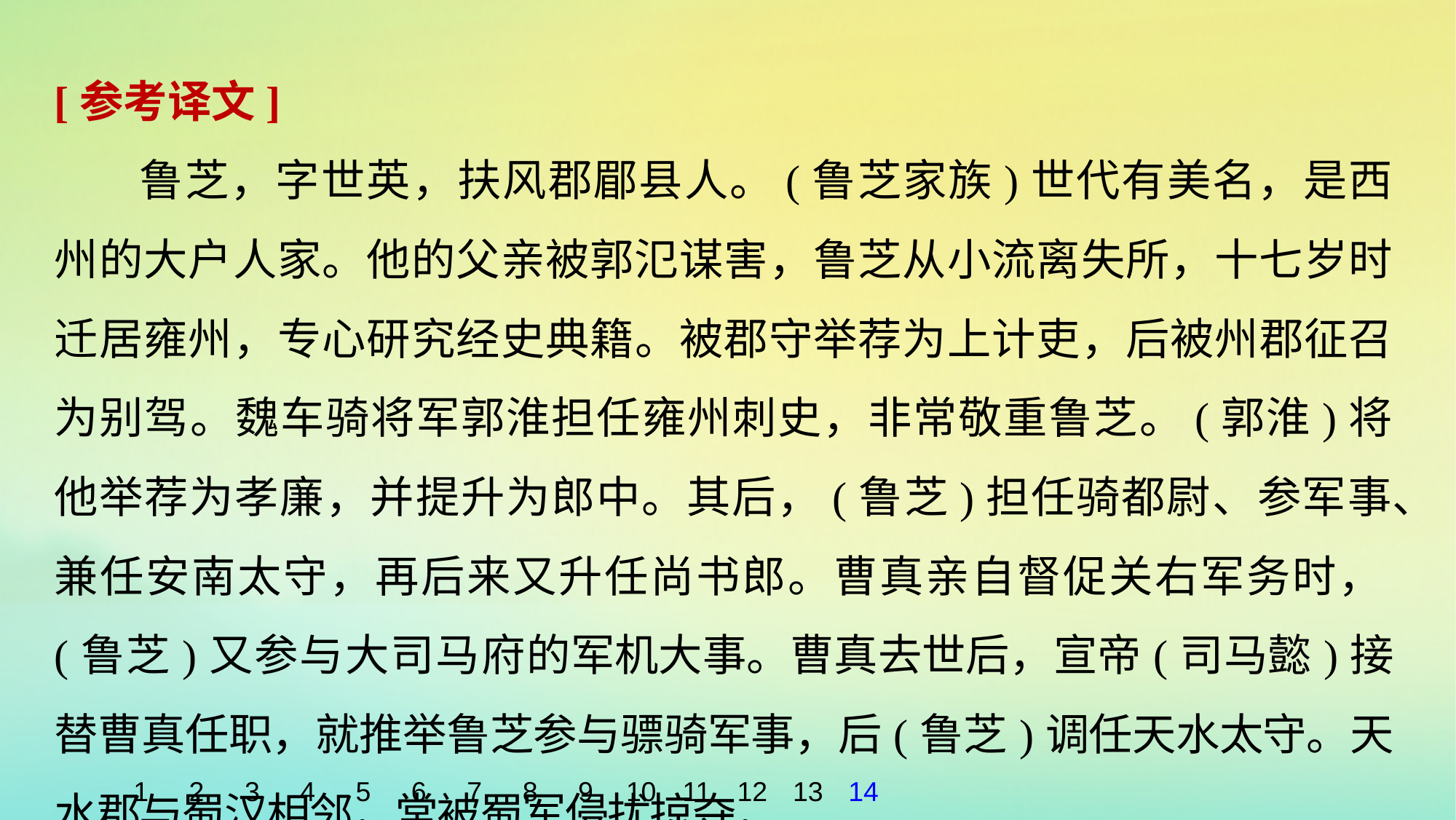

[参考译文]
鲁芝，字世英，扶风郡郿县人。(鲁芝家族)世代有美名，是西州的大户人家。他的父亲被郭氾谋害，鲁芝从小流离失所，十七岁时迁居雍州，专心研究经史典籍。被郡守举荐为上计吏，后被州郡征召为别驾。魏车骑将军郭淮担任雍州刺史，非常敬重鲁芝。(郭淮)将他举荐为孝廉，并提升为郎中。其后，(鲁芝)担任骑都尉、参军事、兼任安南太守，再后来又升任尚书郎。曹真亲自督促关右军务时，(鲁芝)又参与大司马府的军机大事。曹真去世后，宣帝(司马懿)接替曹真任职，就推举鲁芝参与骠骑军事，后(鲁芝)调任天水太守。天水郡与蜀汉相邻，常被蜀军侵扰掠夺，
1
2
3
4
5
6
7
8
9
10
11
12
13
14